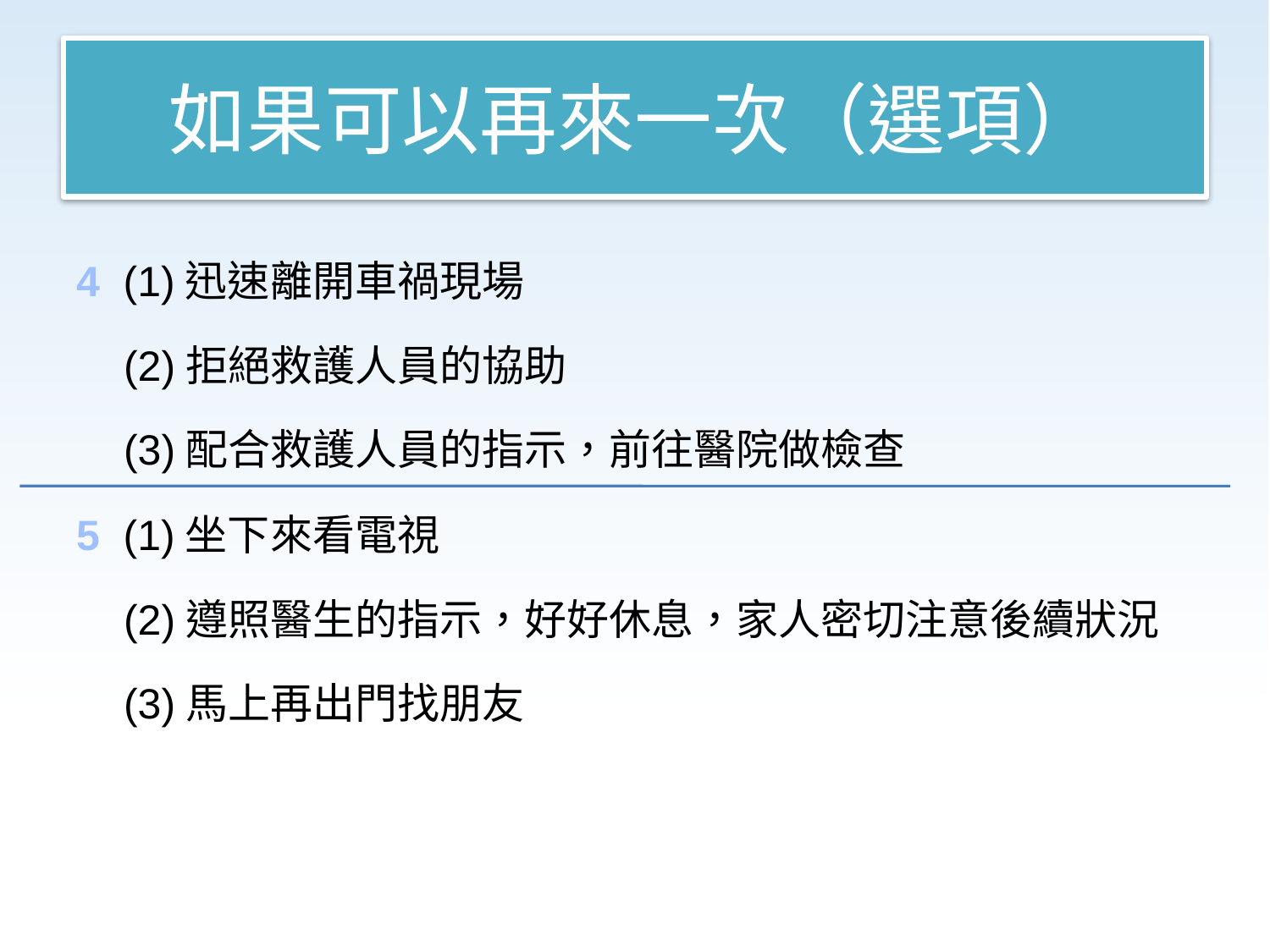

# 如果可以再來一次（選項）
4  (1)迅速離開車禍現場
    (2)拒絕救護人員的協助
    (3)配合救護人員的指示，前往醫院做檢查
5  (1)坐下來看電視
    (2)遵照醫生的指示，好好休息，家人密切注意後續狀況
    (3)馬上再出門找朋友